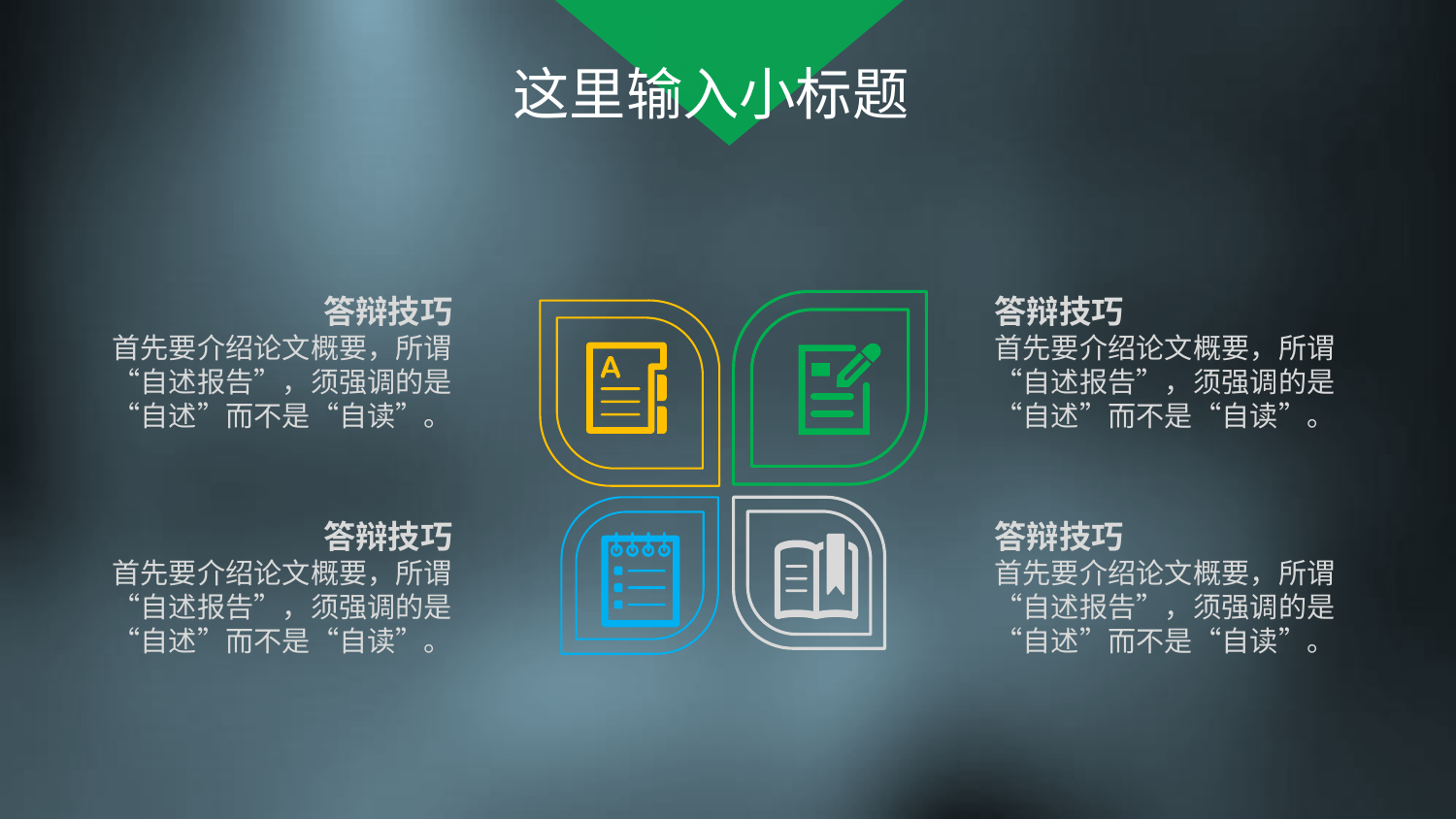

这里输入小标题
答辩技巧
首先要介绍论文概要，所谓“自述报告”，须强调的是“自述”而不是“自读”。
答辩技巧
首先要介绍论文概要，所谓“自述报告”，须强调的是“自述”而不是“自读”。

答辩技巧
首先要介绍论文概要，所谓“自述报告”，须强调的是“自述”而不是“自读”。
答辩技巧
首先要介绍论文概要，所谓“自述报告”，须强调的是“自述”而不是“自读”。